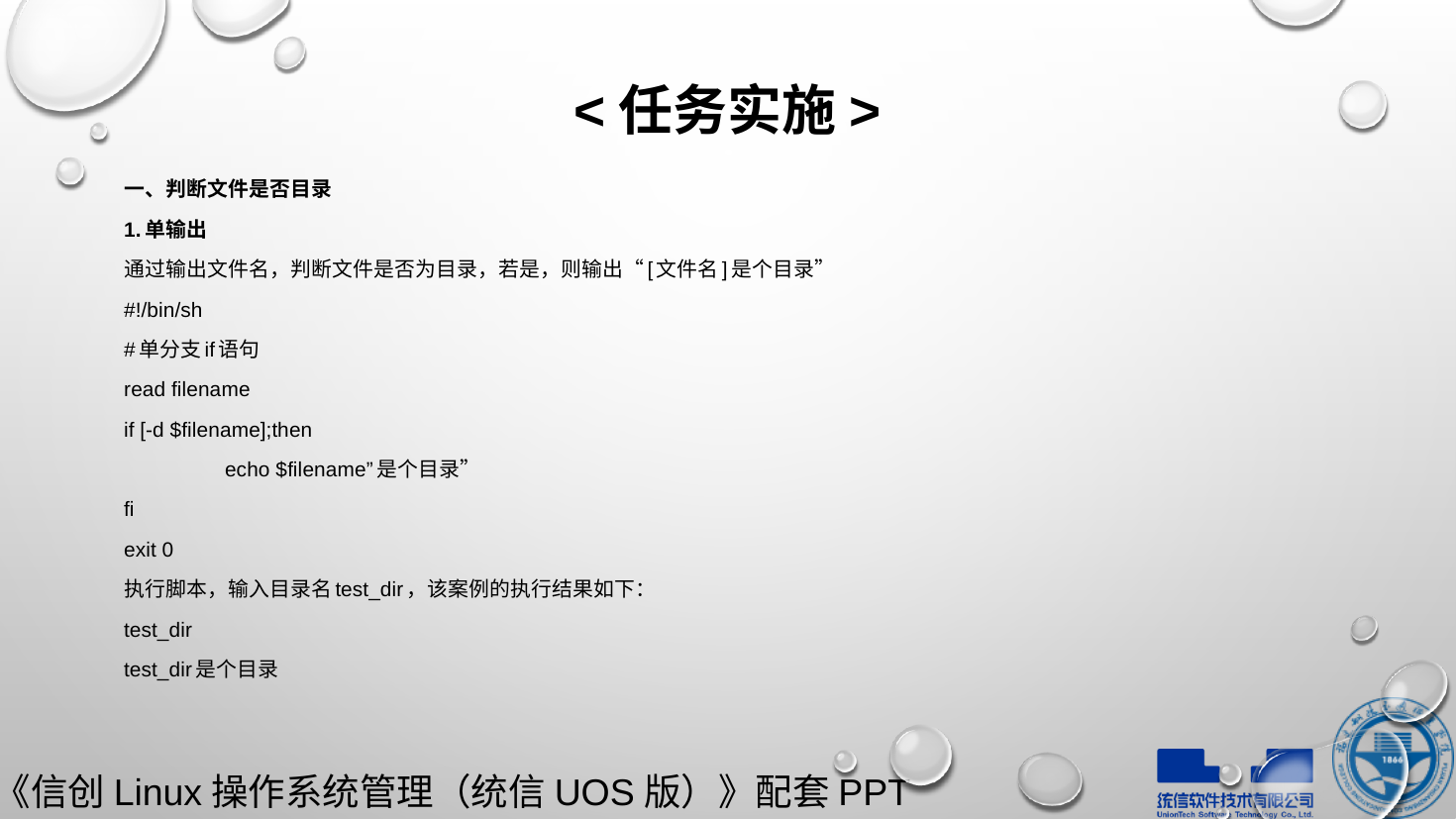

# <任务实施>
一、判断文件是否目录
1.单输出
通过输出文件名，判断文件是否为目录，若是，则输出“[文件名]是个目录”
#!/bin/sh
#单分支if语句
read filename
if [-d $filename];then
	echo $filename”是个目录”
fi
exit 0
执行脚本，输入目录名test_dir，该案例的执行结果如下：
test_dir
test_dir是个目录